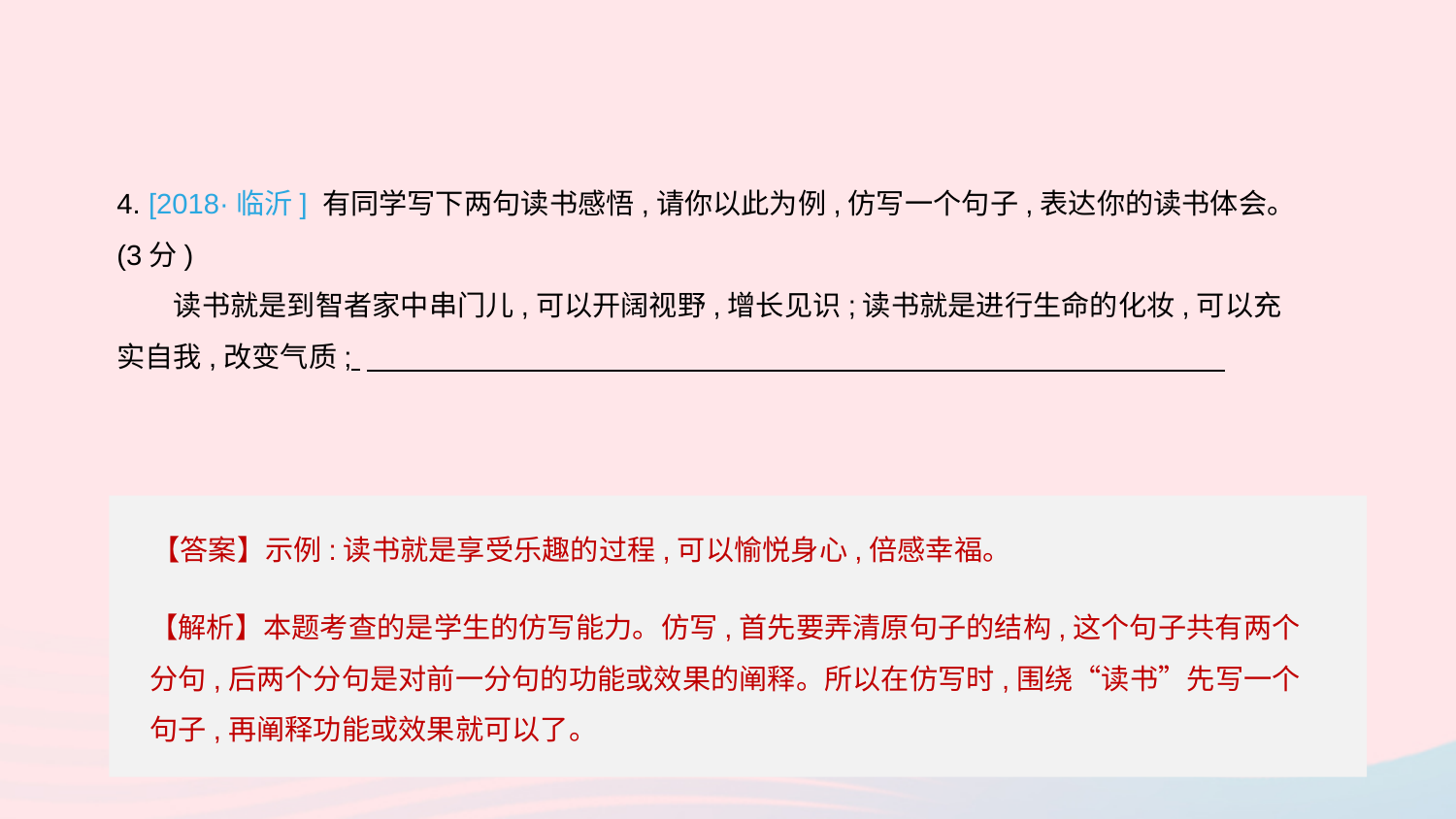

4. [2018·临沂] 有同学写下两句读书感悟,请你以此为例,仿写一个句子,表达你的读书体会。(3分)
　　读书就是到智者家中串门儿,可以开阔视野,增长见识;读书就是进行生命的化妆,可以充实自我,改变气质;

【答案】示例:读书就是享受乐趣的过程,可以愉悦身心,倍感幸福。
【解析】本题考查的是学生的仿写能力。仿写,首先要弄清原句子的结构,这个句子共有两个分句,后两个分句是对前一分句的功能或效果的阐释。所以在仿写时,围绕“读书”先写一个句子,再阐释功能或效果就可以了。